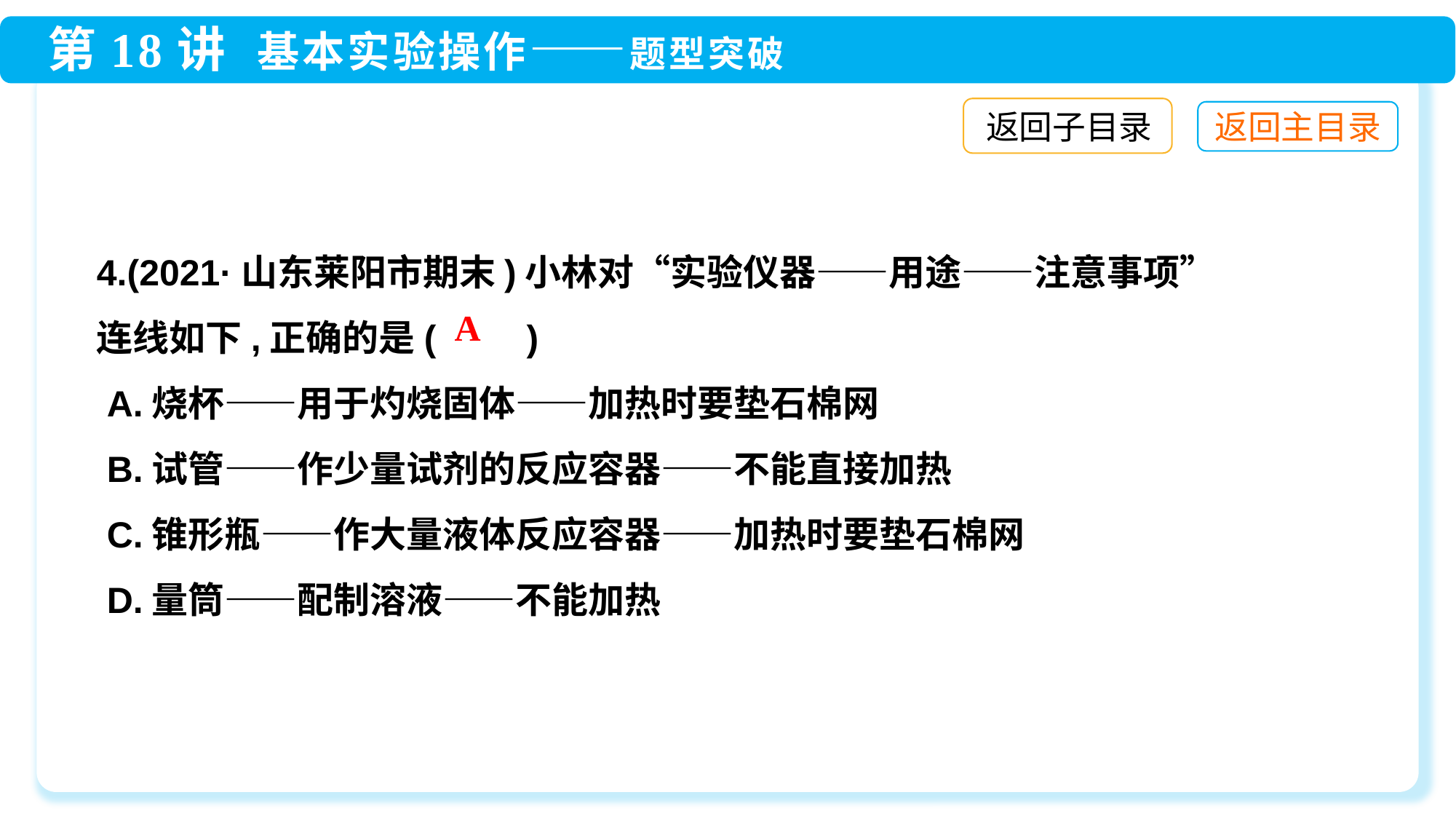

返回子目录
4.(2021·山东莱阳市期末)小林对“实验仪器——用途——注意事项”连线如下,正确的是(　　)
 A.烧杯——用于灼烧固体——加热时要垫石棉网
 B.试管——作少量试剂的反应容器——不能直接加热
 C.锥形瓶——作大量液体反应容器——加热时要垫石棉网
 D.量筒——配制溶液——不能加热
A